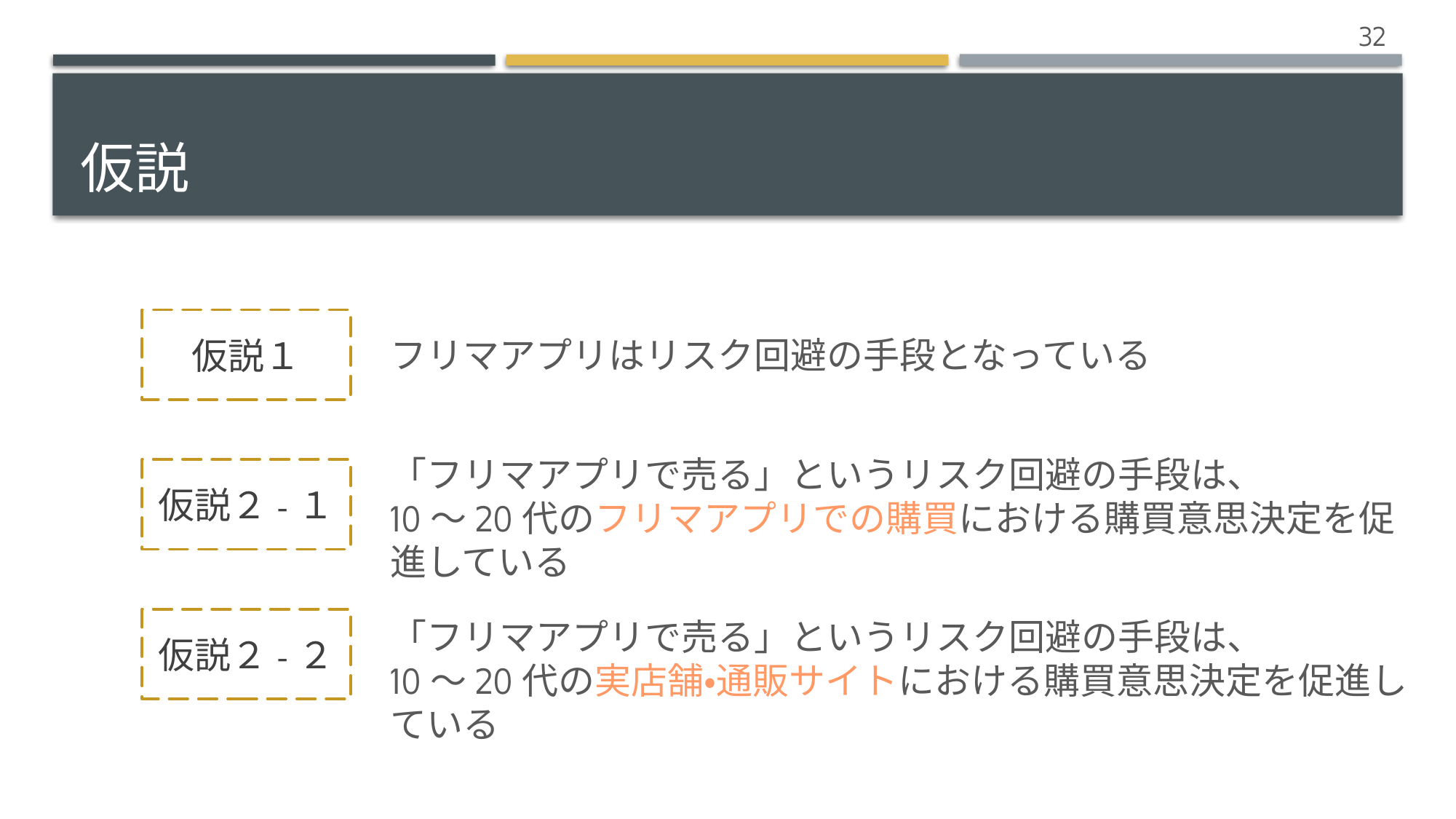

32
# 仮説
仮説１
フリマアプリはリスク回避の手段となっている
「フリマアプリで売る」というリスク回避の手段は、
10～20代のフリマアプリでの購買における購買意思決定を促進している
仮説２-１
「フリマアプリで売る」というリスク回避の手段は、
10～20代の実店舗・通販サイトにおける購買意思決定を促進している
仮説２-２